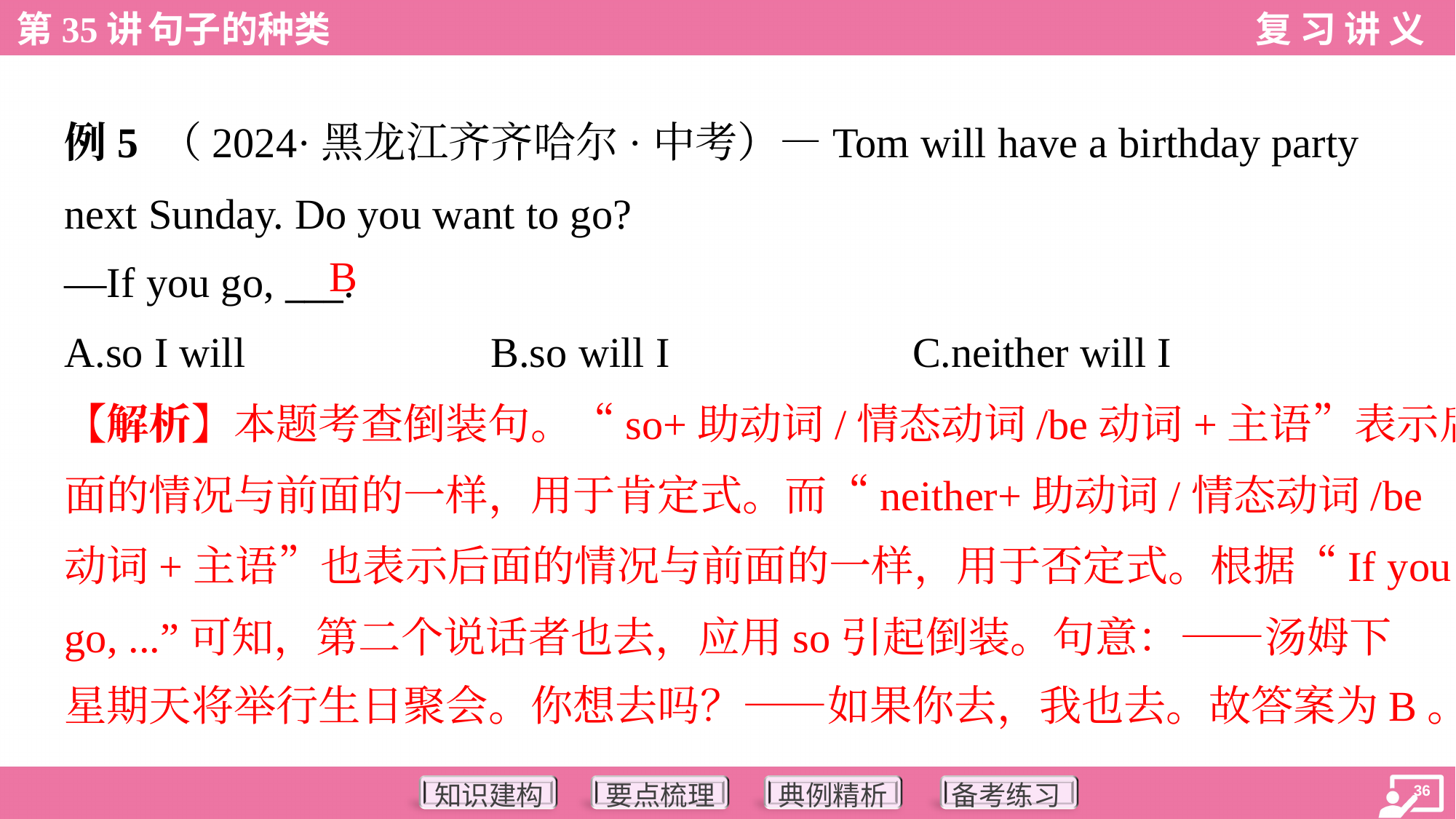

例5 （2024·黑龙江齐齐哈尔·中考）—Tom will have a birthday party
next Sunday. Do you want to go?
—If you go, ___.
B
A.so I will	B.so will I	C.neither will I
【解析】本题考查倒装句。“so+助动词/情态动词/be动词+主语”表示后
面的情况与前面的一样，用于肯定式。而“neither+助动词/情态动词/be
动词+主语”也表示后面的情况与前面的一样，用于否定式。根据“If you
go, ...”可知，第二个说话者也去，应用so引起倒装。句意：——汤姆下
星期天将举行生日聚会。你想去吗？——如果你去，我也去。故答案为B。